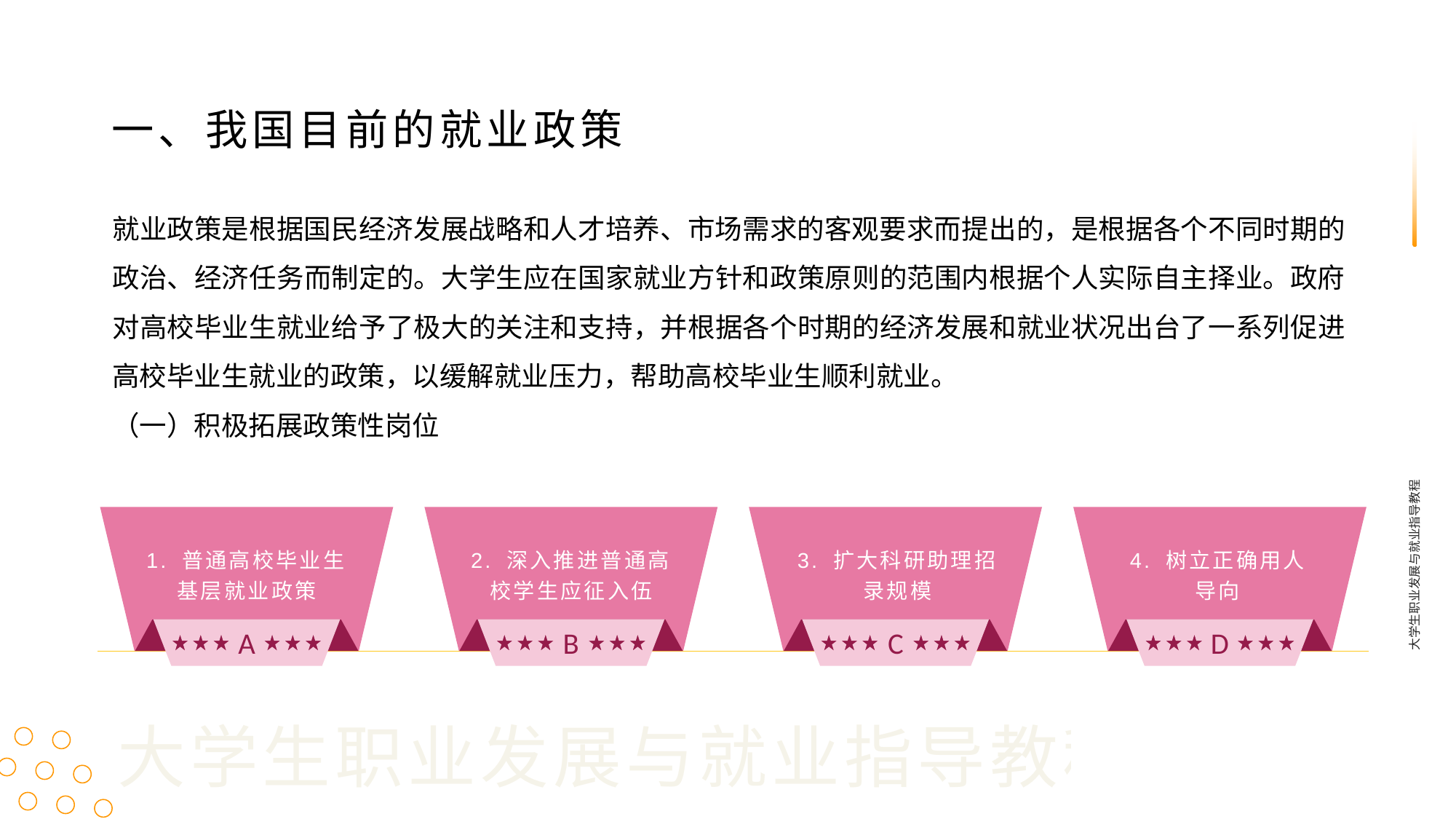

一、我国目前的就业政策

就业政策是根据国民经济发展战略和人才培养、市场需求的客观要求而提出的，是根据各个不同时期的政治、经济任务而制定的。大学生应在国家就业方针和政策原则的范围内根据个人实际自主择业。政府对高校毕业生就业给予了极大的关注和支持，并根据各个时期的经济发展和就业状况出台了一系列促进高校毕业生就业的政策，以缓解就业压力，帮助高校毕业生顺利就业。
（一）积极拓展政策性岗位

大学生职业发展与就业指导教程

A

B

C

D
3. 扩大科研助理招录规模
1. 普通高校毕业生基层就业政策
2. 深入推进普通高校学生应征入伍
4. 树立正确用人
导向

大学生职业发展与就业指导教程